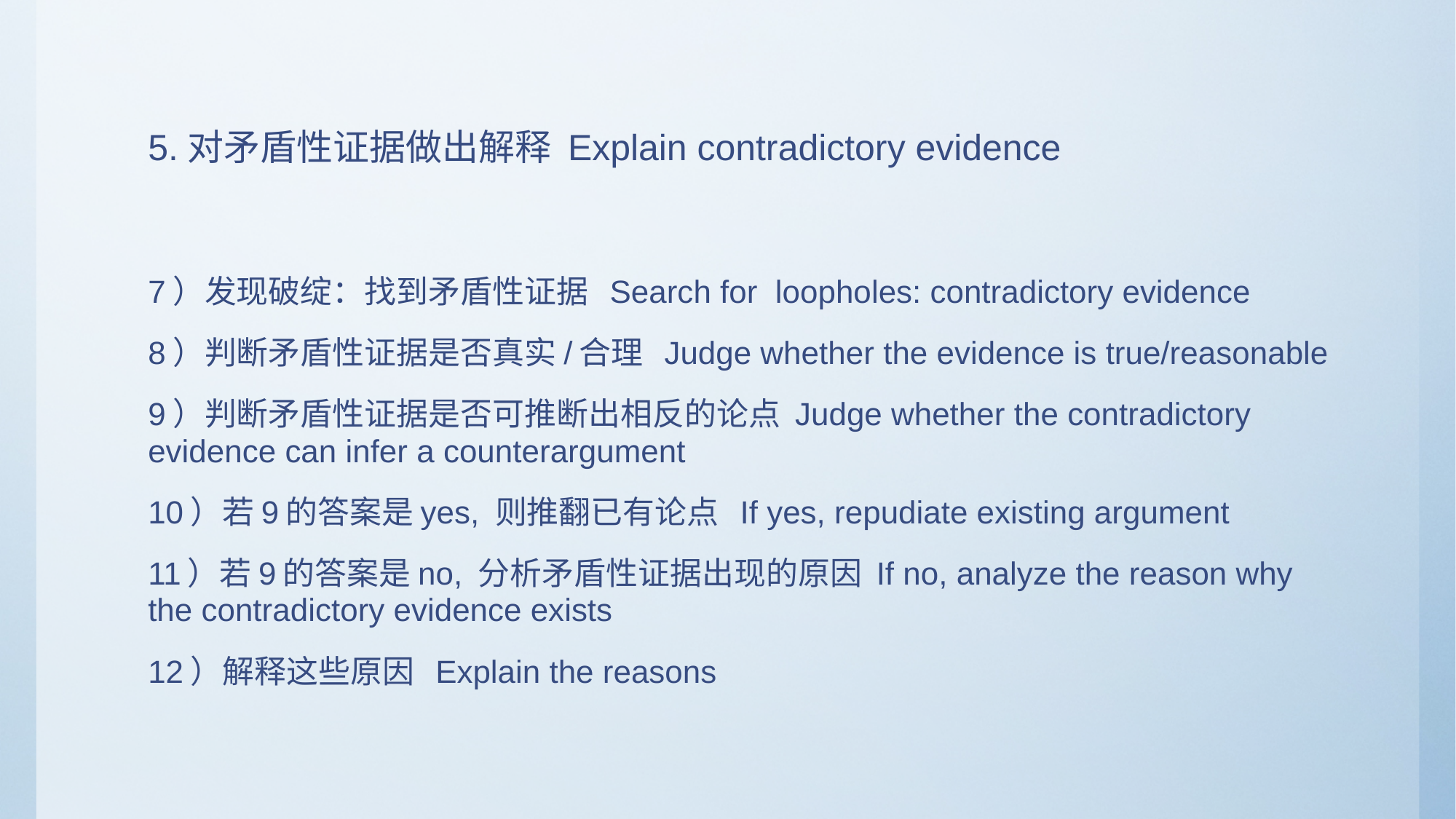

# 5.对矛盾性证据做出解释 Explain contradictory evidence

7）发现破绽：找到矛盾性证据  Search for  loopholes: contradictory evidence
8）判断矛盾性证据是否真实/合理  Judge whether the evidence is true/reasonable
9）判断矛盾性证据是否可推断出相反的论点 Judge whether the contradictory evidence can infer a counterargument
10）若9的答案是yes, 则推翻已有论点  If yes, repudiate existing argument
11）若9的答案是no, 分析矛盾性证据出现的原因 If no, analyze the reason why the contradictory evidence exists
12）解释这些原因  Explain the reasons